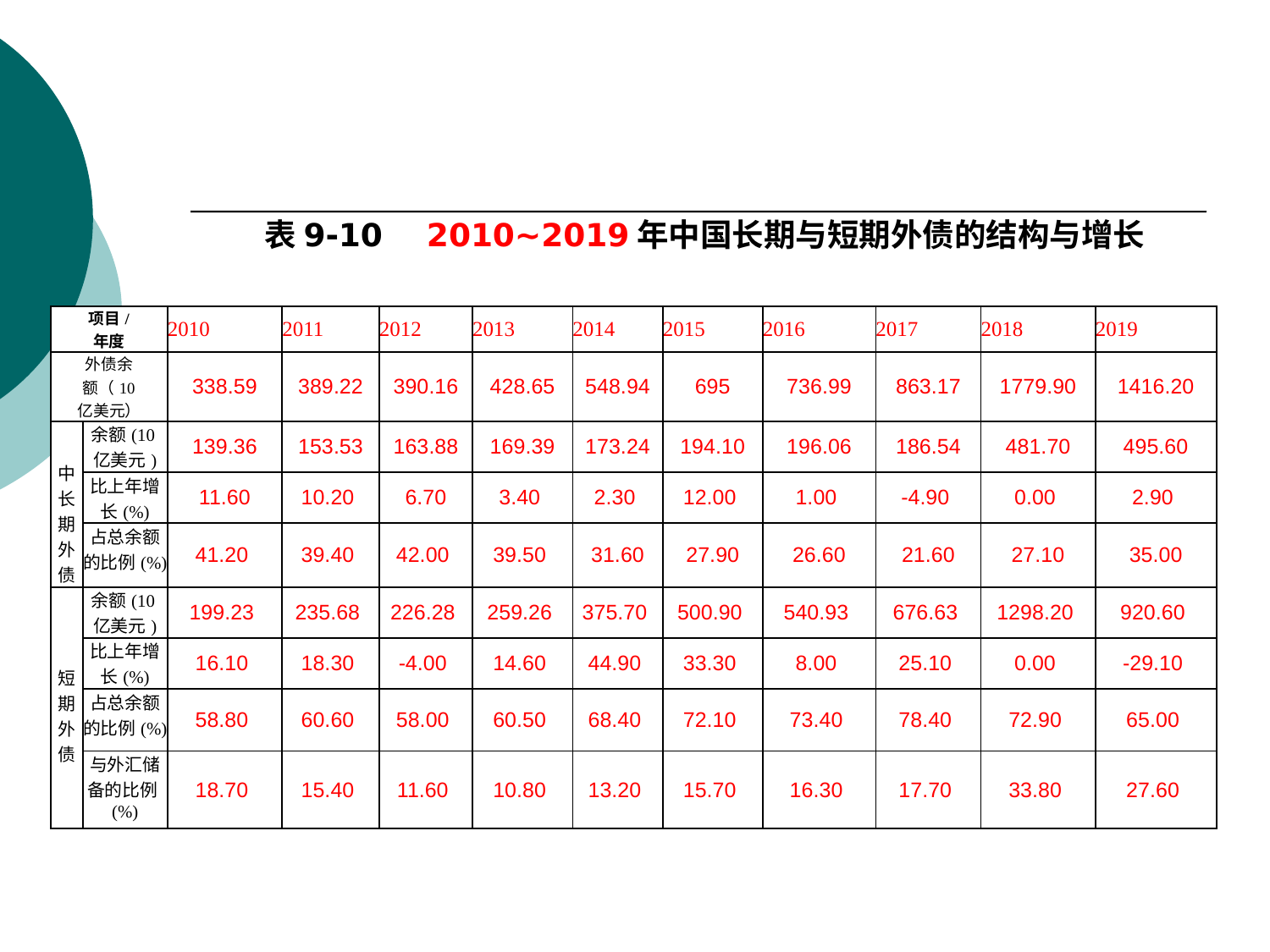

#
   表9-10    2010~2019年中国长期与短期外债的结构与增长
| 项目/ 年度 |  | 2010 | 2011 | 2012 | 2013 | 2014 | 2015 | 2016 | 2017 | 2018 | 2019 |
| --- | --- | --- | --- | --- | --- | --- | --- | --- | --- | --- | --- |
| 外债余 额（10 亿美元） |  | 338.59 | 389.22 | 390.16 | 428.65 | 548.94 | 695 | 736.99 | 863.17 | 1779.90 | 1416.20 |
| 中 长 期外 债 | 余额(10亿美元) | 139.36 | 153.53 | 163.88 | 169.39 | 173.24 | 194.10 | 196.06 | 186.54 | 481.70 | 495.60 |
|  | 比上年增长(%) | 11.60 | 10.20 | 6.70 | 3.40 | 2.30 | 12.00 | 1.00 | -4.90 | 0.00 | 2.90 |
|  | 占总余额的比例(%) | 41.20 | 39.40 | 42.00 | 39.50 | 31.60 | 27.90 | 26.60 | 21.60 | 27.10 | 35.00 |
| 短期外债 | 余额(10亿美元) | 199.23 | 235.68 | 226.28 | 259.26 | 375.70 | 500.90 | 540.93 | 676.63 | 1298.20 | 920.60 |
|  | 比上年增长(%) | 16.10 | 18.30 | -4.00 | 14.60 | 44.90 | 33.30 | 8.00 | 25.10 | 0.00 | -29.10 |
|  | 占总余额的比例(%) | 58.80 | 60.60 | 58.00 | 60.50 | 68.40 | 72.10 | 73.40 | 78.40 | 72.90 | 65.00 |
|  | 与外汇储备的比例(%) | 18.70 | 15.40 | 11.60 | 10.80 | 13.20 | 15.70 | 16.30 | 17.70 | 33.80 | 27.60 |